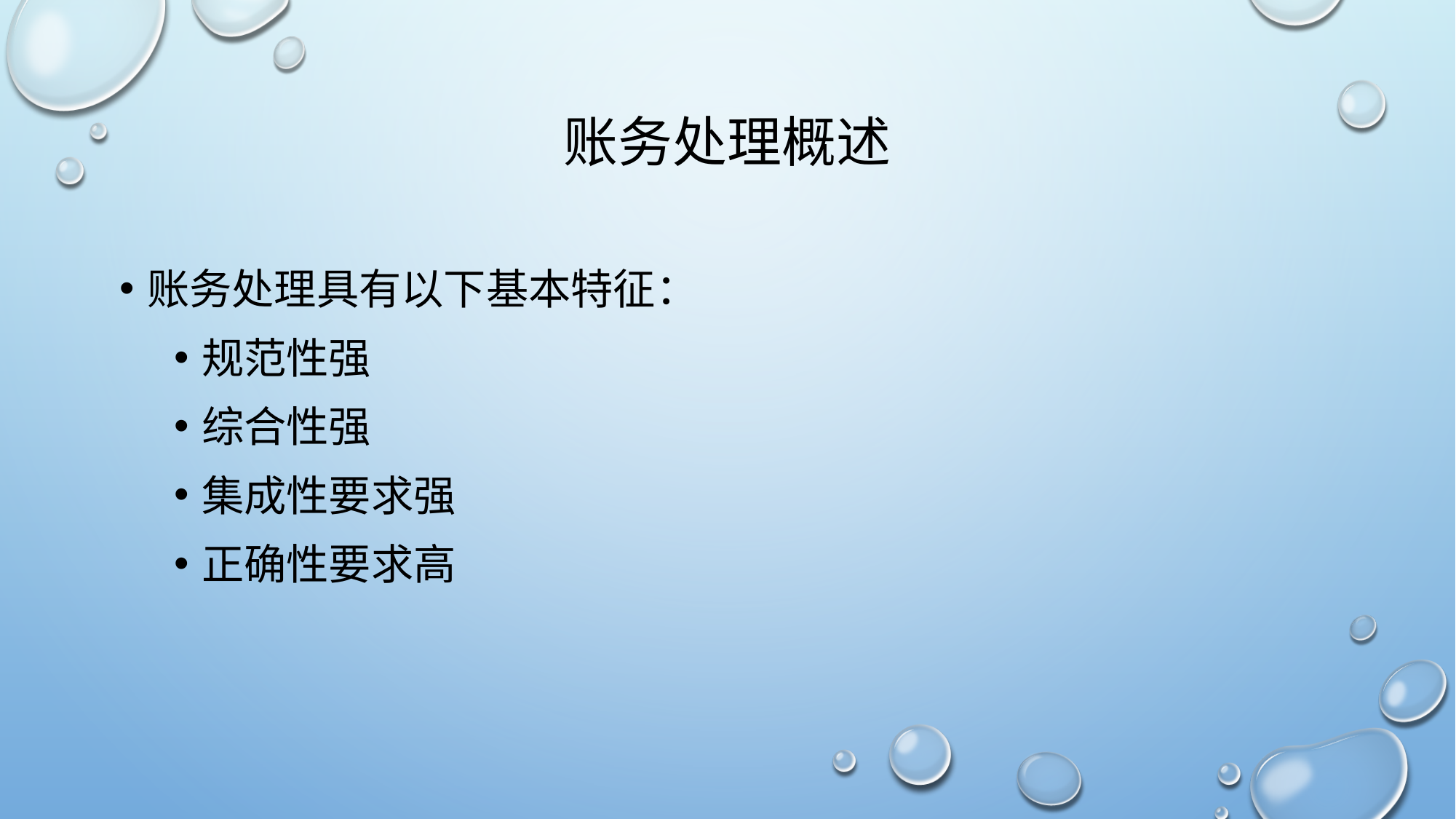

# 账务处理概述
账务处理具有以下基本特征：
规范性强
综合性强
集成性要求强
正确性要求高